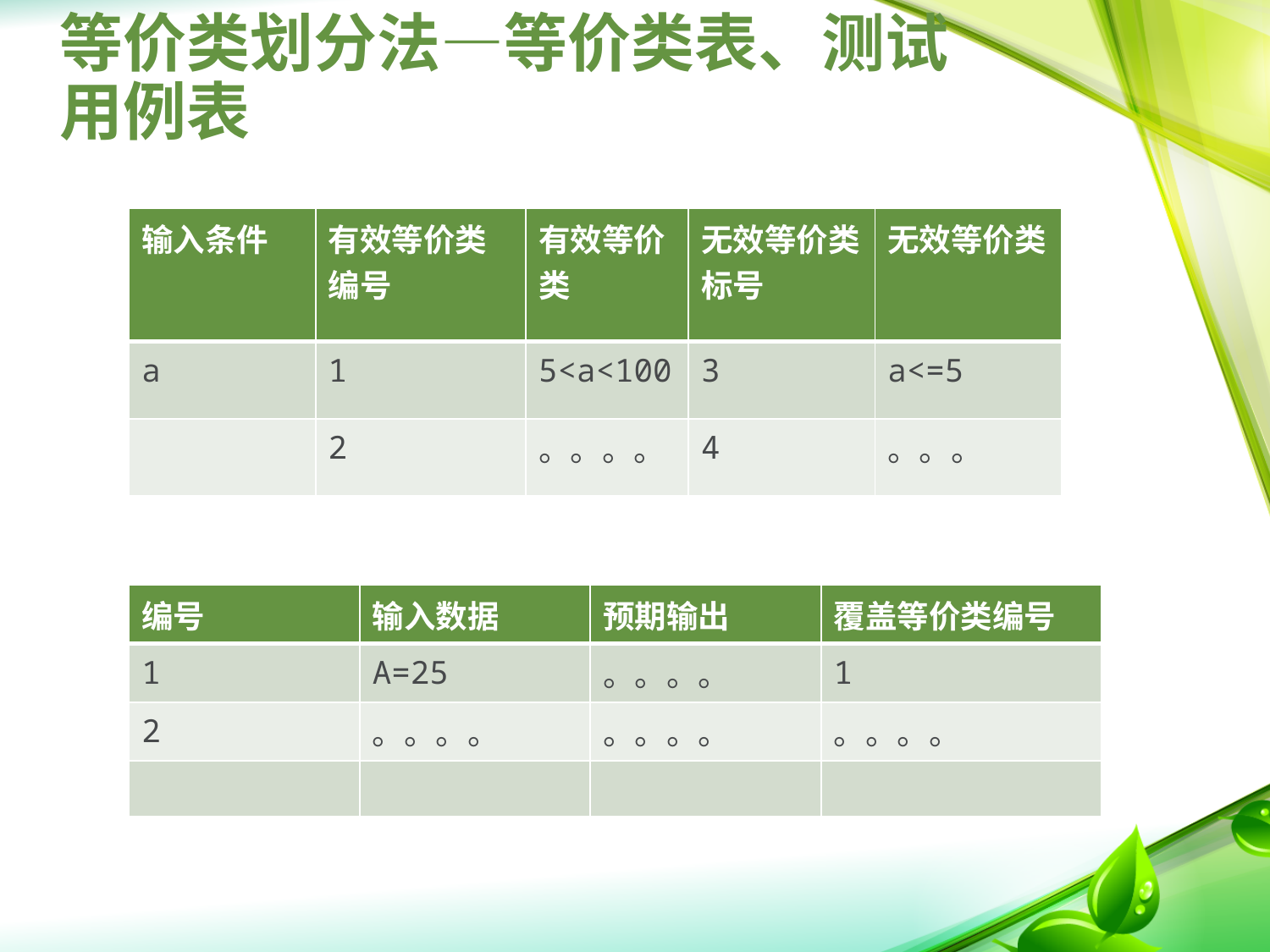

# 等价类划分法—等价类表、测试用例表
| 输入条件 | 有效等价类 编号 | 有效等价类 | 无效等价类标号 | 无效等价类 |
| --- | --- | --- | --- | --- |
| a | 1 | 5<a<100 | 3 | a<=5 |
|  | 2 | 。。。。 | 4 | 。。。 |
| 编号 | 输入数据 | 预期输出 | 覆盖等价类编号 |
| --- | --- | --- | --- |
| 1 | A=25 | 。。。。 | 1 |
| 2 | 。。。。 | 。。。。 | 。。。。 |
|  |  |  |  |